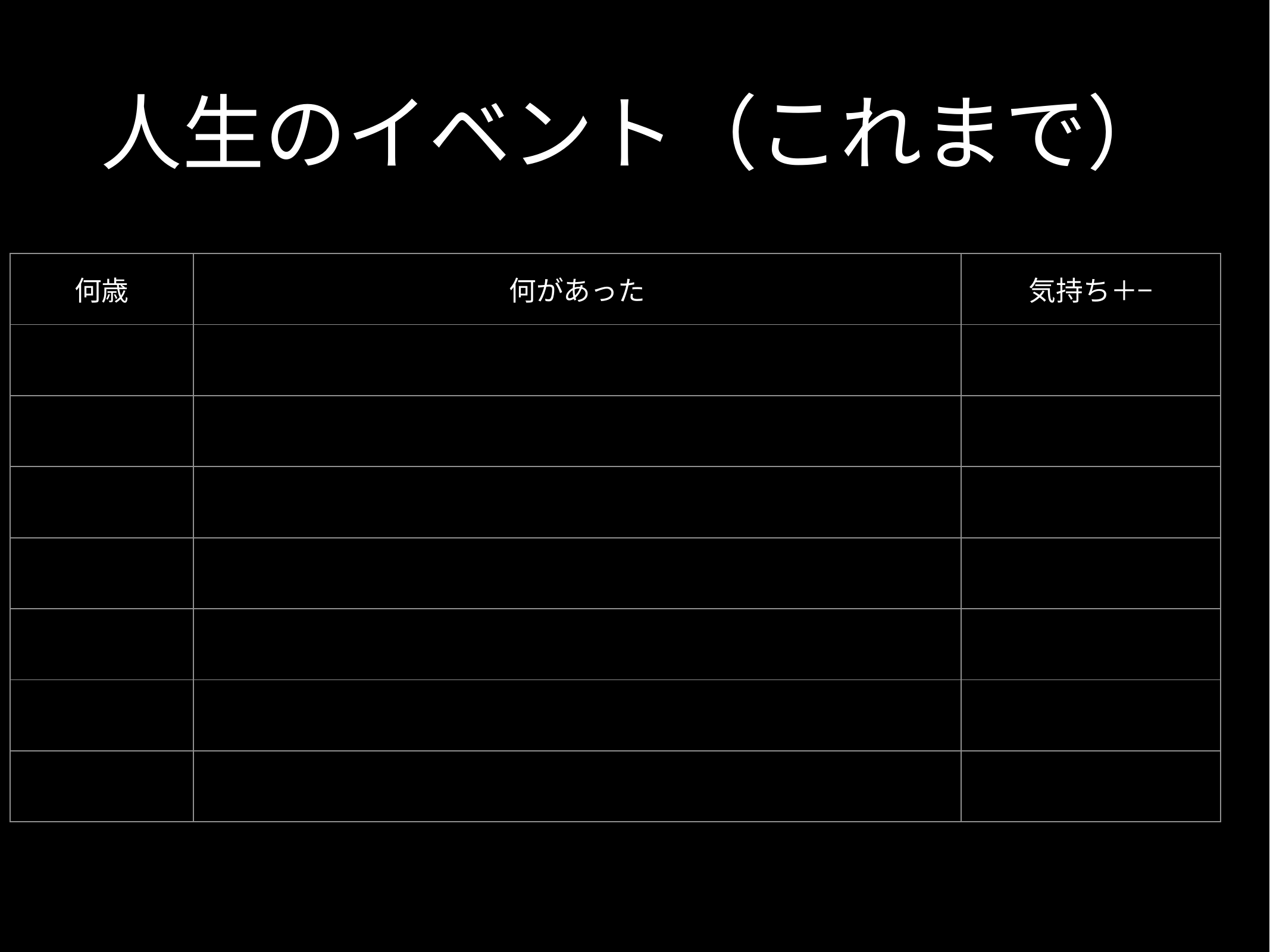

# 人生のイベント（これまで）
| 何歳 | 何があった | 気持ち＋− |
| --- | --- | --- |
|  |  |  |
|  |  |  |
|  |  |  |
|  |  |  |
|  |  |  |
|  |  |  |
|  |  |  |